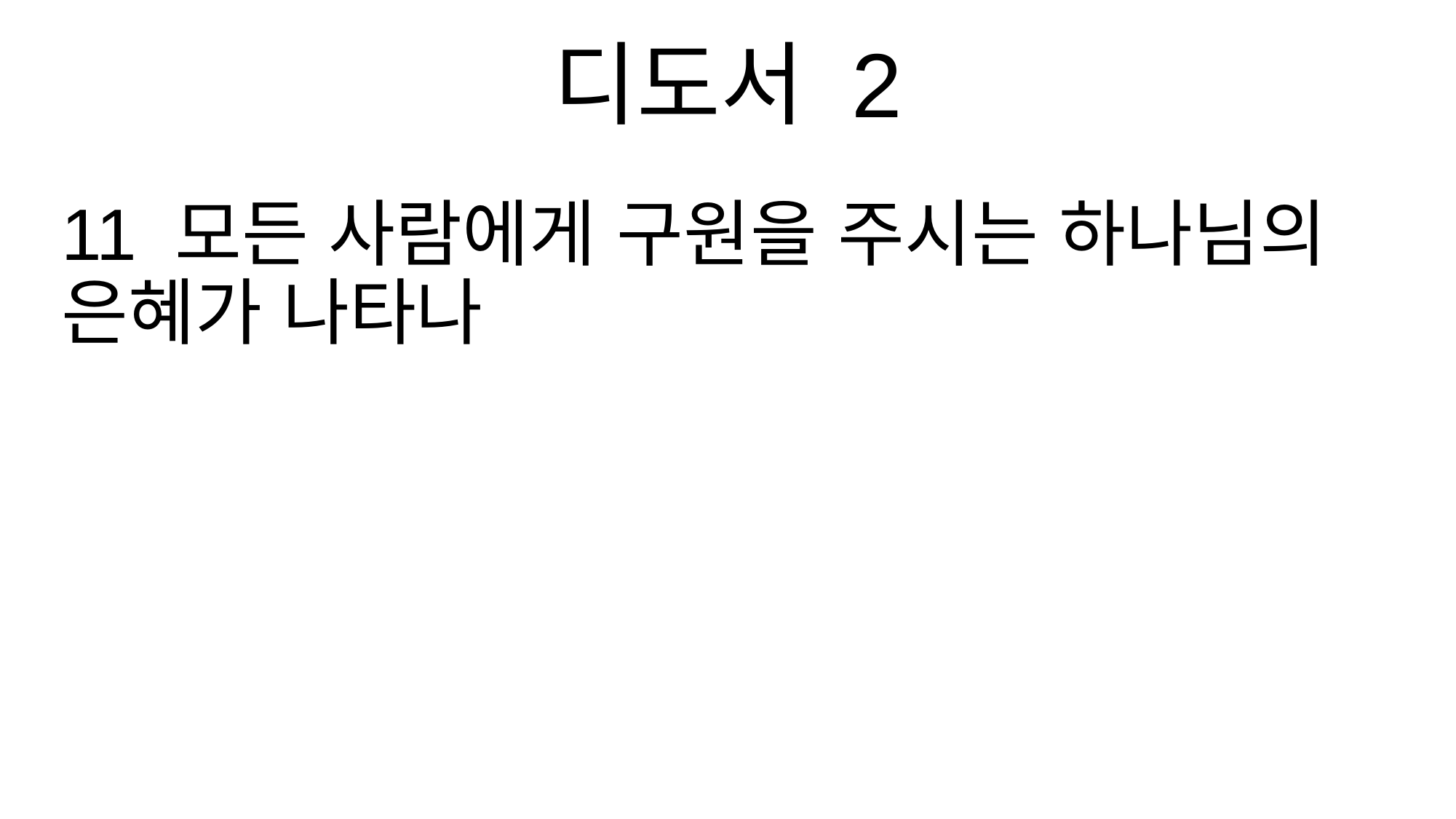

디도서 2
11 모든 사람에게 구원을 주시는 하나님의 은혜가 나타나